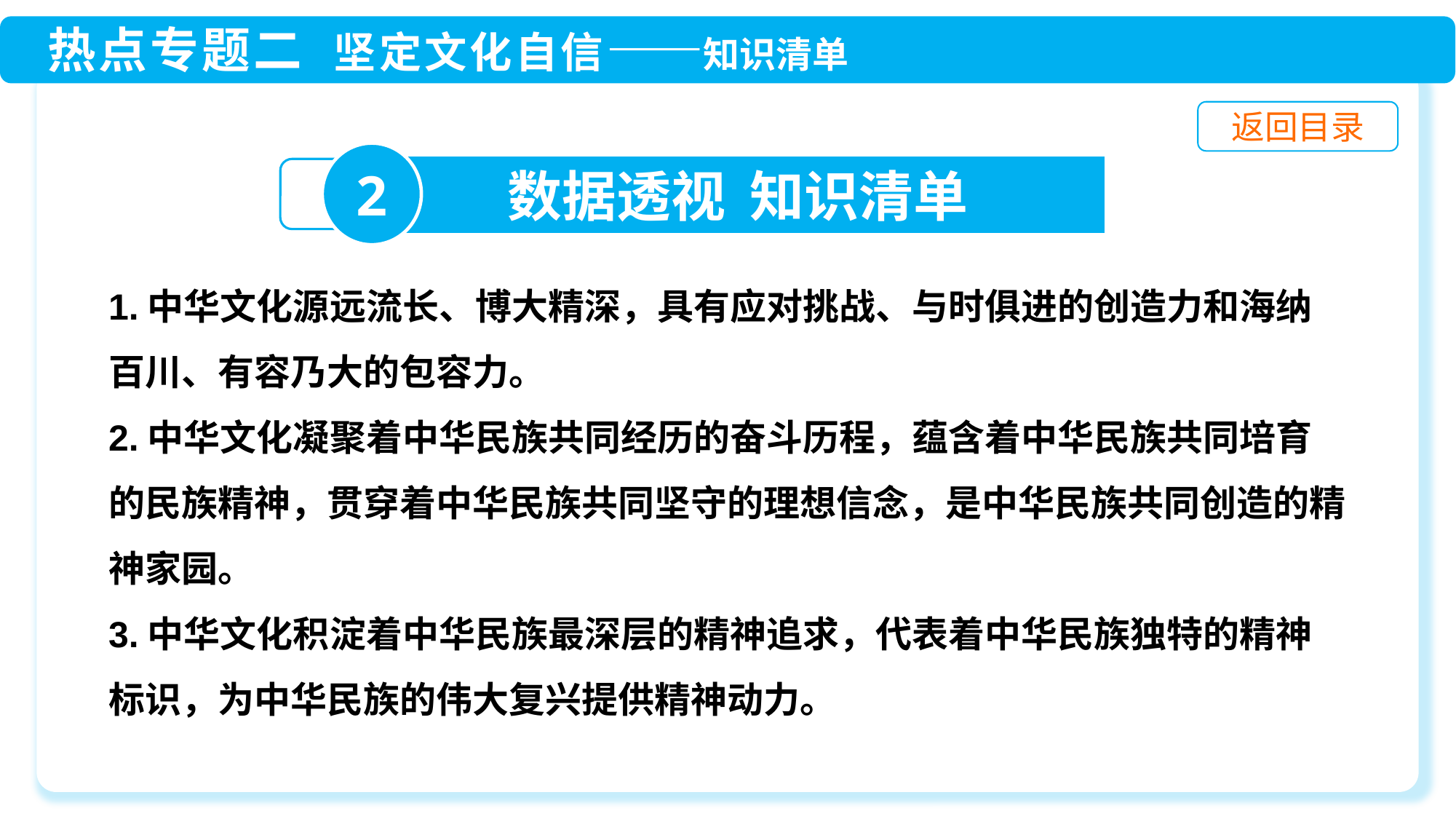

2
数据透视  知识清单

1.中华文化源远流长、博大精深，具有应对挑战、与时俱进的创造力和海纳百川、有容乃大的包容力。
2.中华文化凝聚着中华民族共同经历的奋斗历程，蕴含着中华民族共同培育的民族精神，贯穿着中华民族共同坚守的理想信念，是中华民族共同创造的精神家园。
3.中华文化积淀着中华民族最深层的精神追求，代表着中华民族独特的精神标识，为中华民族的伟大复兴提供精神动力。